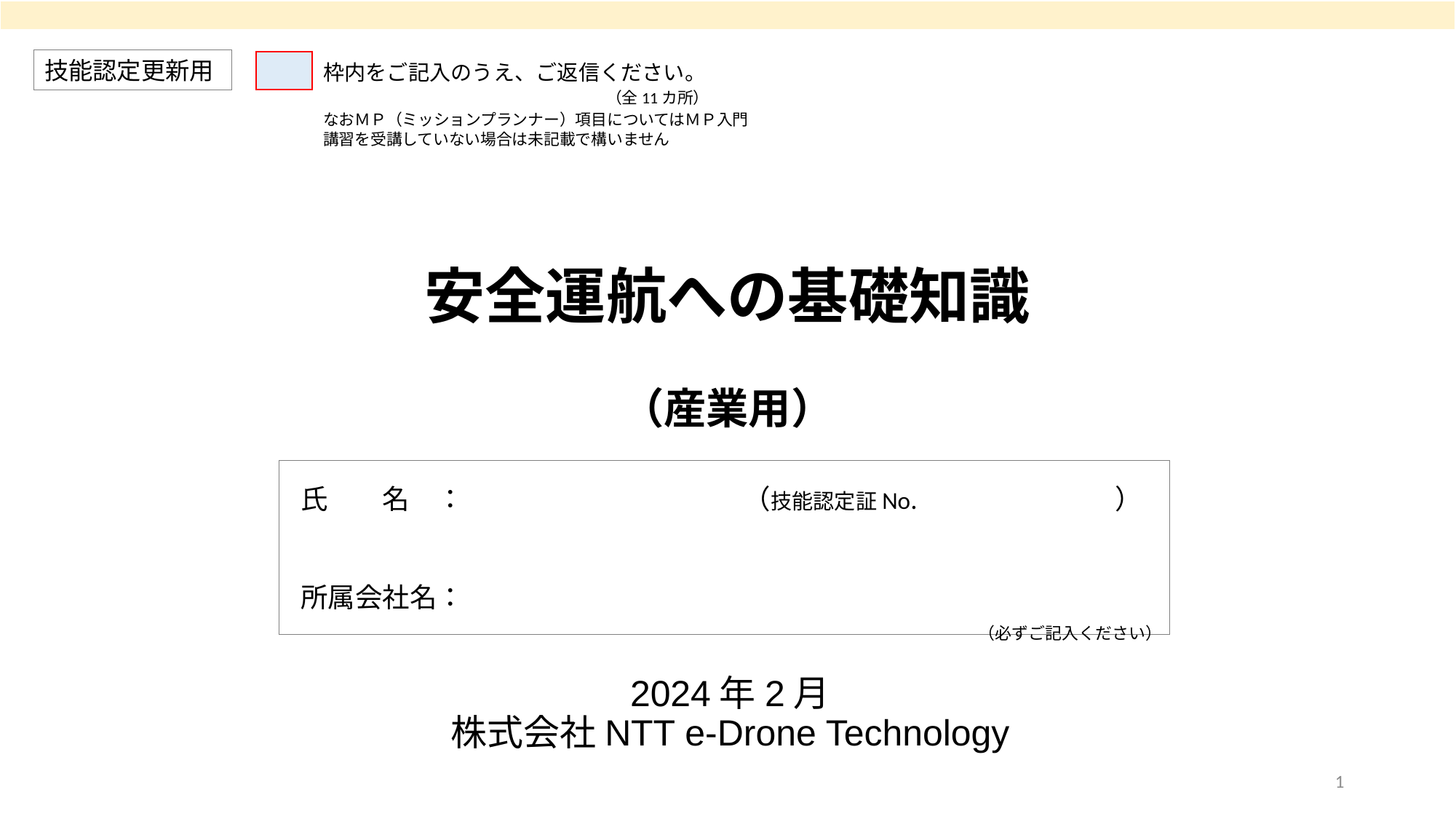

技能認定更新用

枠内をご記入のうえ、ご返信ください。
（全11カ所）
なおＭＰ（ミッションプランナー）項目についてはＭＰ入門講習を受講していない場合は未記載で構いません
安全運航への基礎知識

（産業用）
氏　　名　：　　　　　　　　　　 （技能認定証No.　　　　　　　）
所属会社名：
（必ずご記入ください）
# 2024年2月 株式会社NTT e-Drone Technology
1